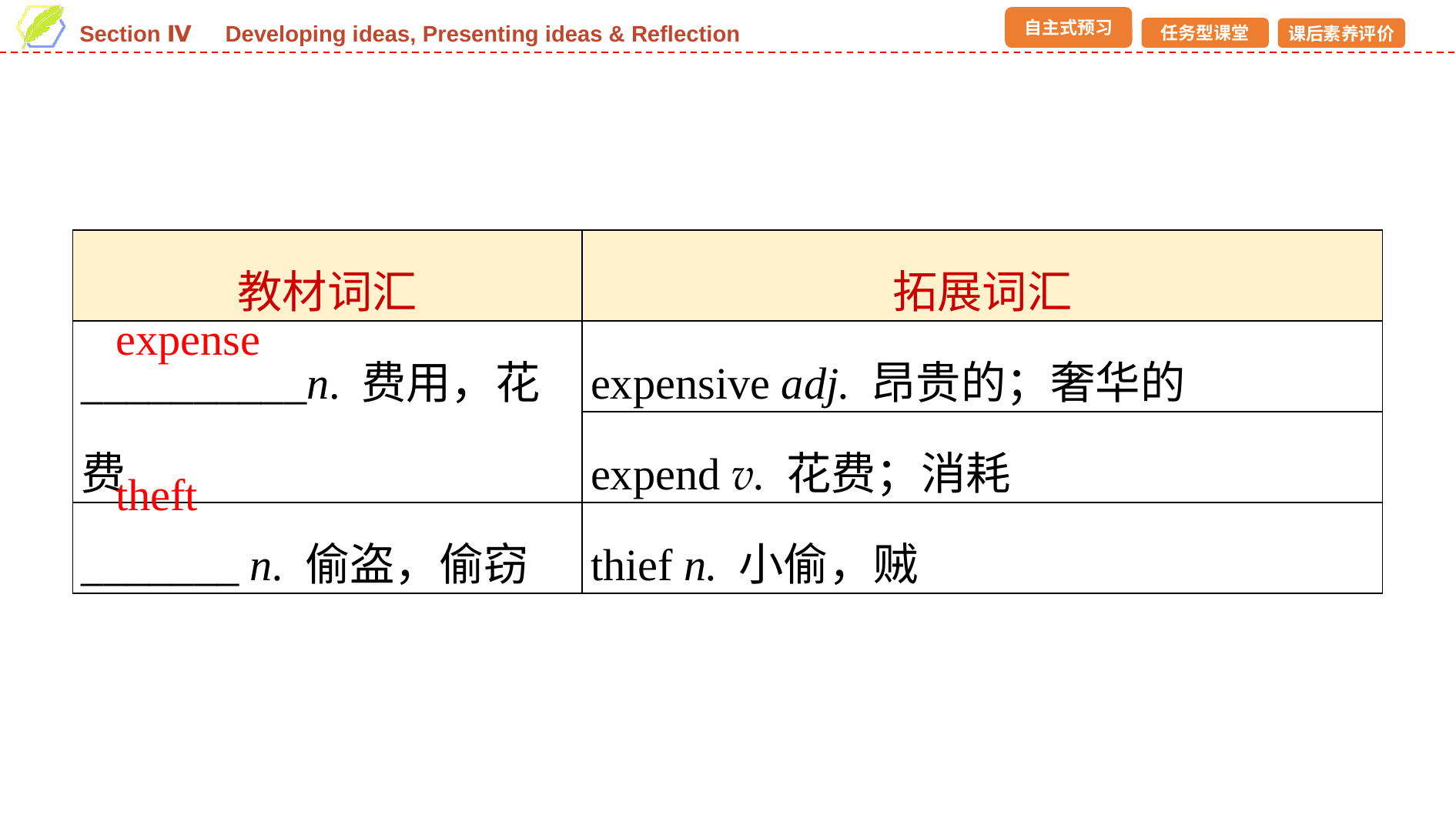

| 教材词汇 | 拓展词汇 |
| --- | --- |
| \_\_\_\_\_\_\_\_\_\_n. 费用，花费 | expensive adj. 昂贵的；奢华的 |
|  | expend v. 花费；消耗 |
| \_\_\_\_\_\_\_ n. 偷盗，偷窃 | thief n. 小偷，贼 |
expense
theft